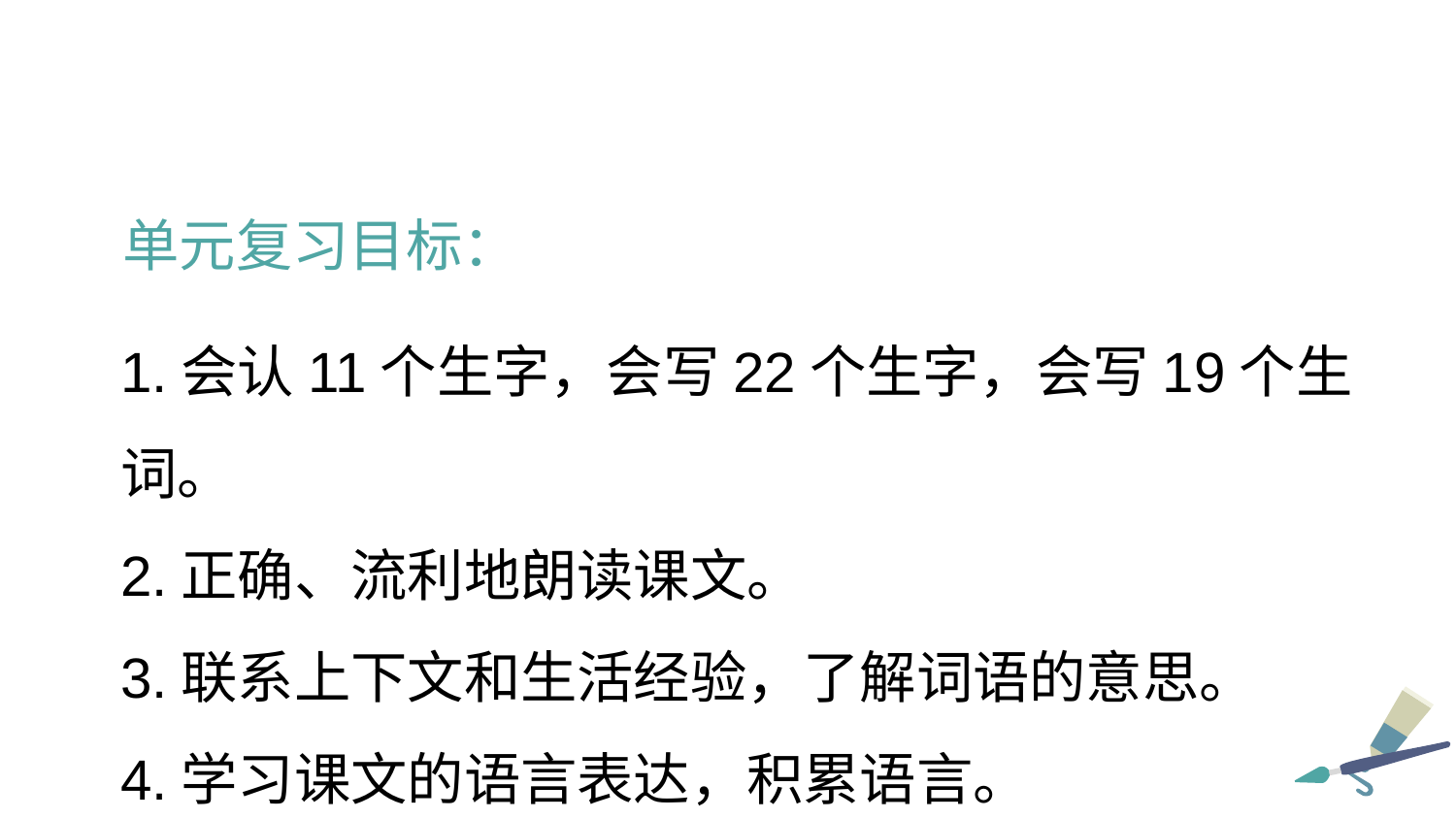

单元复习目标：
1.会认11个生字，会写22个生字，会写19个生词。
2.正确、流利地朗读课文。
3.联系上下文和生活经验，了解词语的意思。
4.学习课文的语言表达，积累语言。